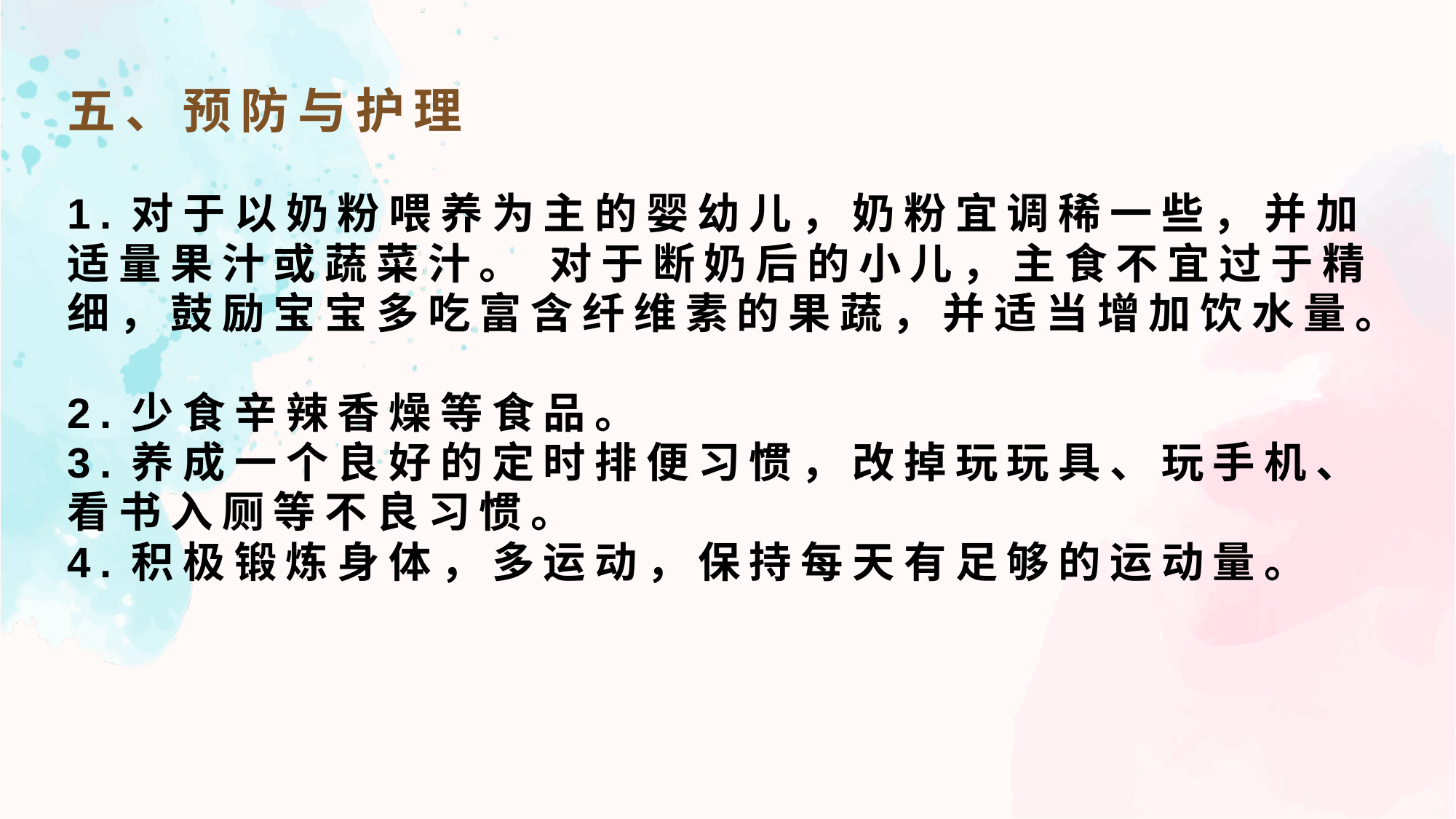

五、预防与护理

1.对于以奶粉喂养为主的婴幼儿，奶粉宜调稀一些，并加适量果汁或蔬菜汁。 对于断奶后的小儿，主食不宜过于精细，鼓励宝宝多吃富含纤维素的果蔬，并适当增加饮水量。
2.少食辛辣香燥等食品。
3.养成一个良好的定时排便习惯，改掉玩玩具、玩手机、看书入厕等不良习惯。
4.积极锻炼身体，多运动，保持每天有足够的运动量。